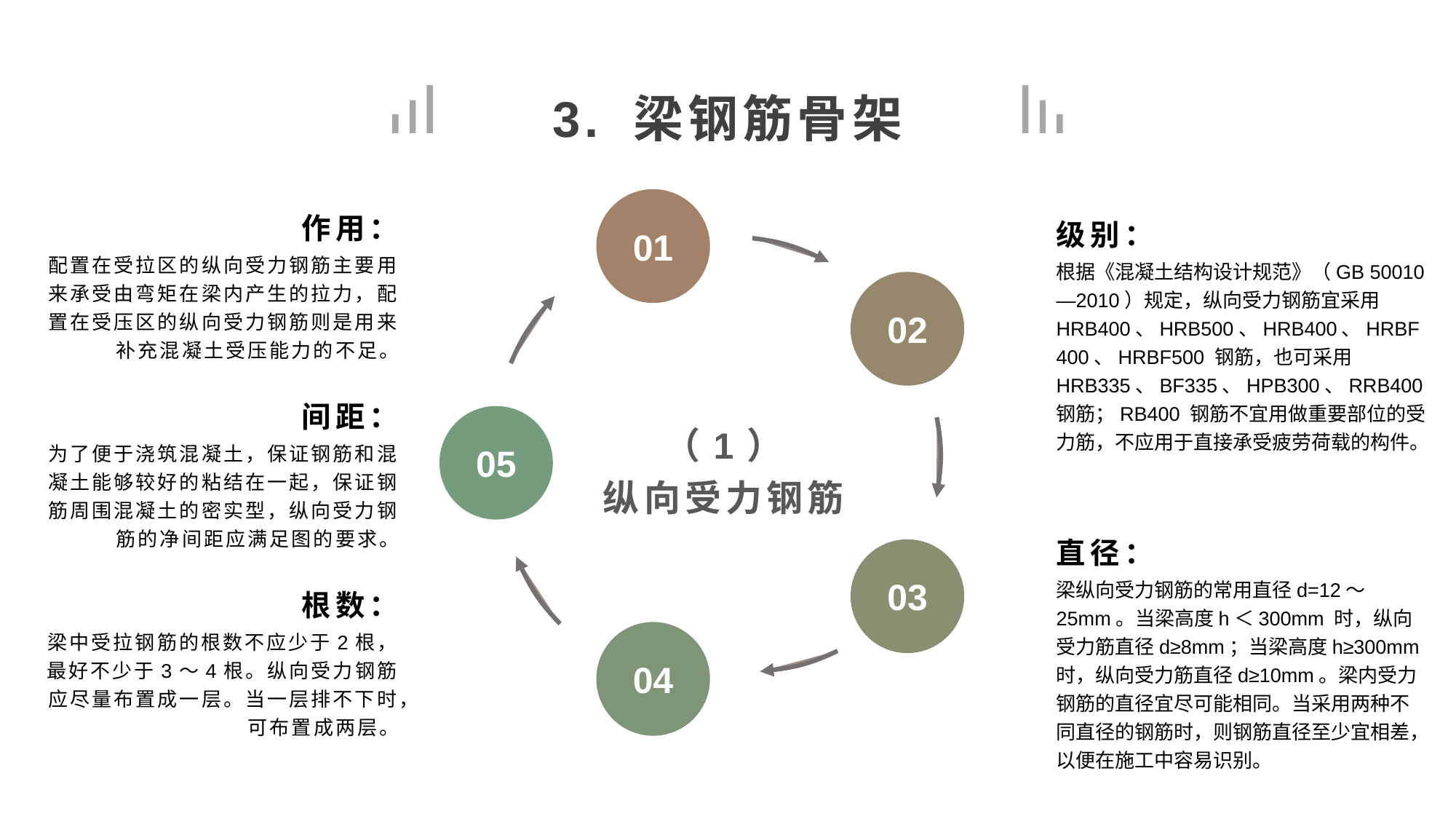

3. 梁钢筋骨架

01
作用：
级别：

配置在受拉区的纵向受力钢筋主要用来承受由弯矩在梁内产生的拉力，配置在受压区的纵向受力钢筋则是用来补充混凝土受压能力的不足。
根据《混凝土结构设计规范》（GB 50010—2010）规定，纵向受力钢筋宜采用HRB400、HRB500、HRB400、HRBF400、HRBF500 钢筋，也可采用HRB335、BF335、HPB300、RRB400 钢筋；RB400 钢筋不宜用做重要部位的受力筋，不应用于直接承受疲劳荷载的构件。
02

（1）
纵向受力钢筋
间距：
05
为了便于浇筑混凝土，保证钢筋和混凝土能够较好的粘结在一起，保证钢筋周围混凝土的密实型，纵向受力钢筋的净间距应满足图的要求。

直径：
03
梁纵向受力钢筋的常用直径d=12～25mm。当梁高度h＜300mm 时，纵向受力筋直径d≥8mm；当梁高度h≥300mm 时，纵向受力筋直径d≥10mm。梁内受力钢筋的直径宜尽可能相同。当采用两种不同直径的钢筋时，则钢筋直径至少宜相差，以便在施工中容易识别。
根数：

04
梁中受拉钢筋的根数不应少于2根，最好不少于3～4根。纵向受力钢筋应尽量布置成一层。当一层排不下时，可布置成两层。